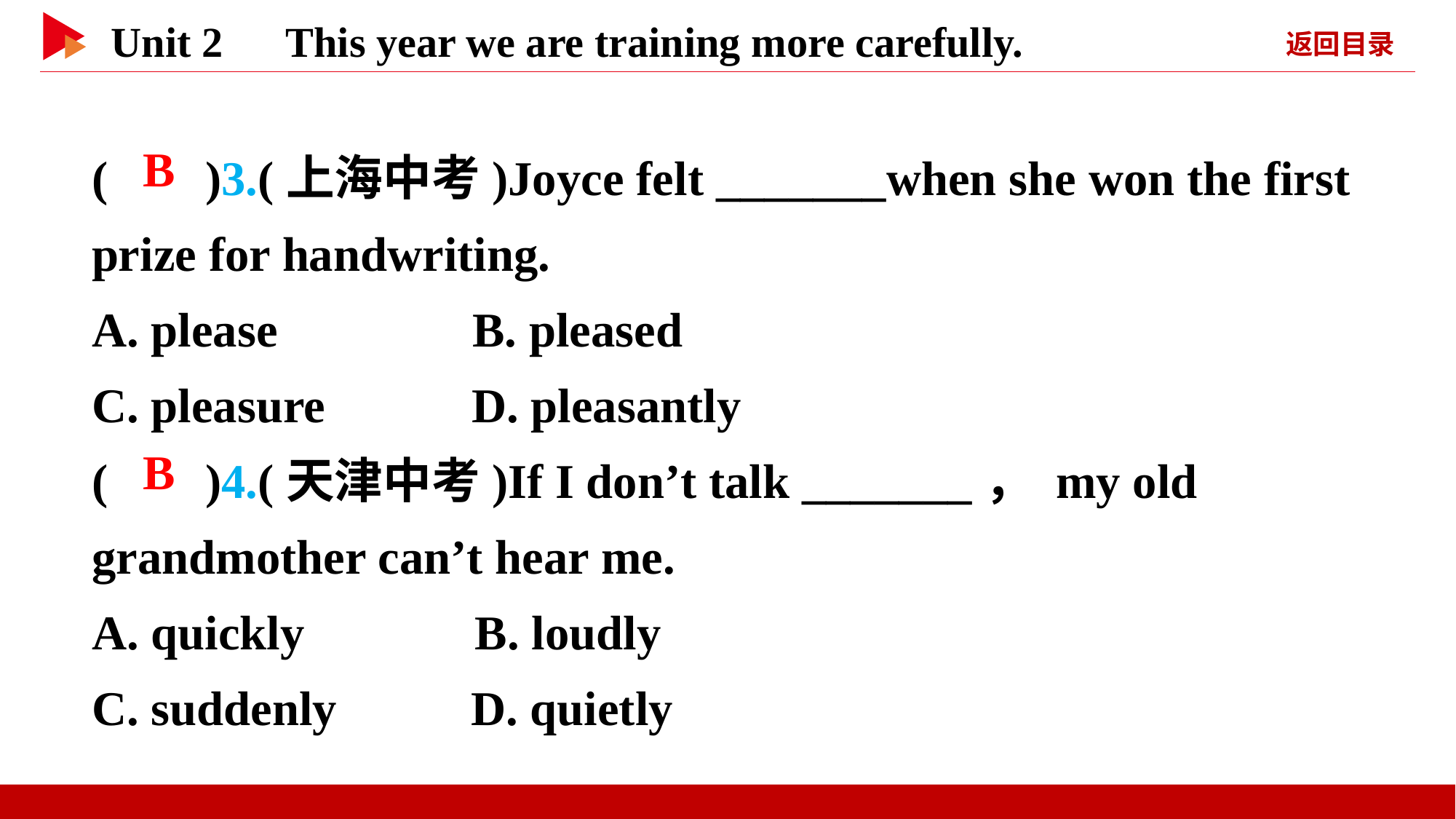

(        )3.(上海中考)Joyce felt _______when she won the first prize for handwriting.
A. please                B. pleased
C. pleasure            D. pleasantly
(        )4.(天津中考)If I don’t talk _______， my old grandmother can’t hear me.
A. quickly              B. loudly
C. suddenly           D. quietly
   B
   B